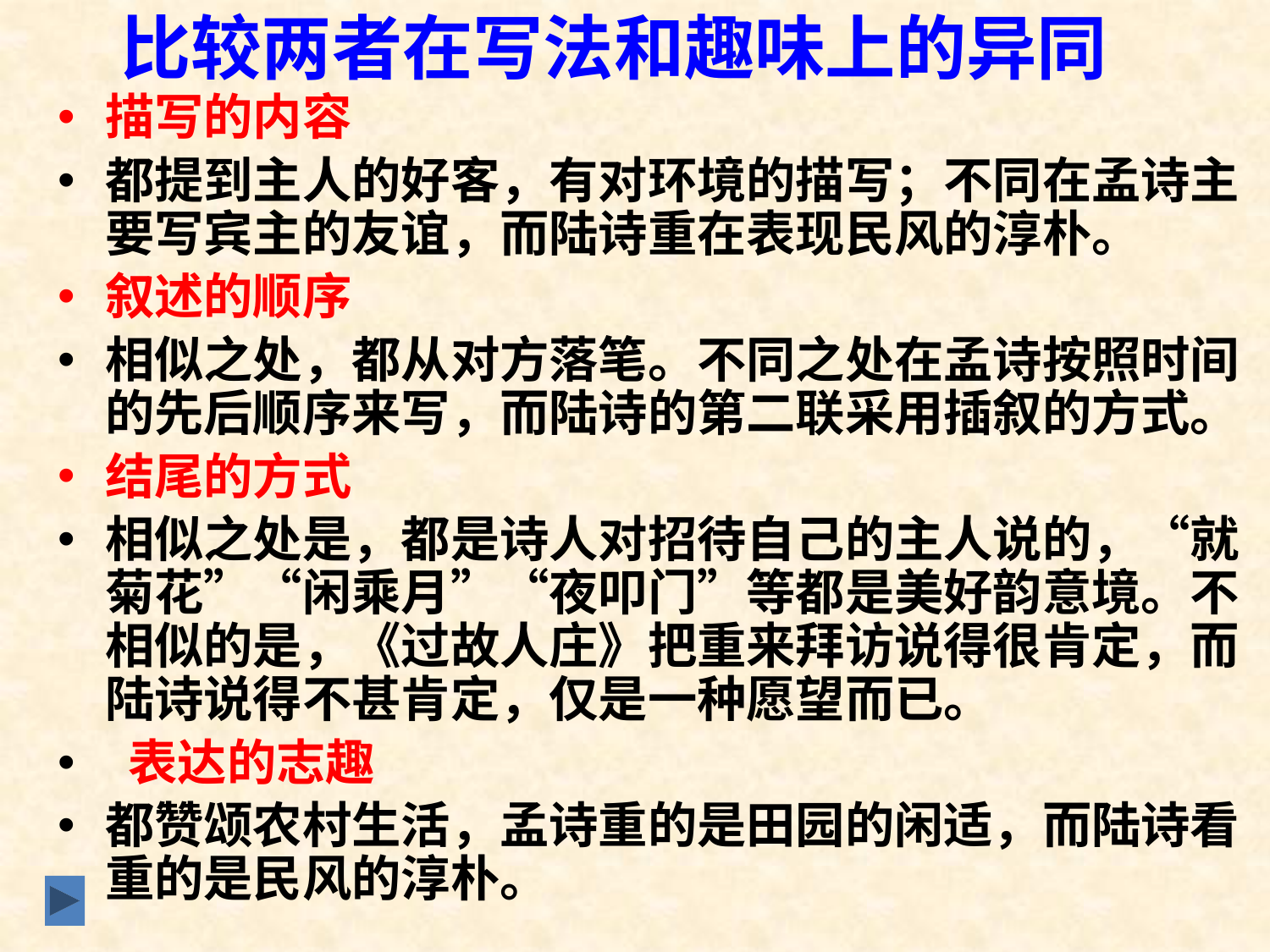

# 比较两者在写法和趣味上的异同
描写的内容
都提到主人的好客，有对环境的描写；不同在孟诗主要写宾主的友谊，而陆诗重在表现民风的淳朴。
叙述的顺序
相似之处，都从对方落笔。不同之处在孟诗按照时间的先后顺序来写，而陆诗的第二联采用插叙的方式。
结尾的方式
相似之处是，都是诗人对招待自己的主人说的，“就菊花”“闲乘月”“夜叩门”等都是美好韵意境。不相似的是，《过故人庄》把重来拜访说得很肯定，而陆诗说得不甚肯定，仅是一种愿望而已。
 表达的志趣
都赞颂农村生活，孟诗重的是田园的闲适，而陆诗看重的是民风的淳朴。